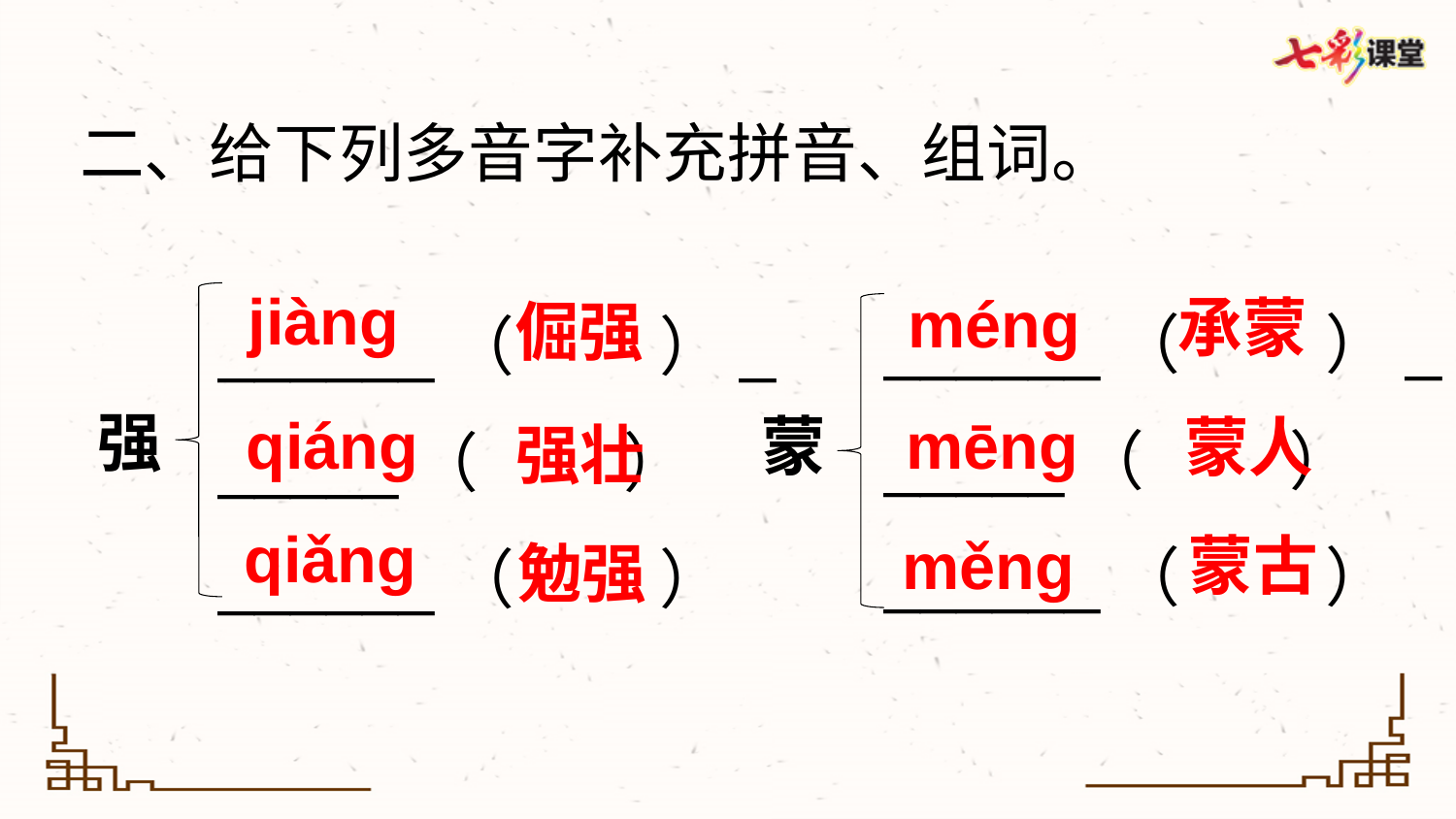

二、给下列多音字补充拼音、组词。
______（          ）______（          ）
______（          ）
______（          ）______（          ）
______（          ）
jiàng
倔强
qiáng
强壮
qiǎng
勉强
ménɡ
承蒙
mēnɡ
蒙人
蒙古
měnɡ

强
蒙